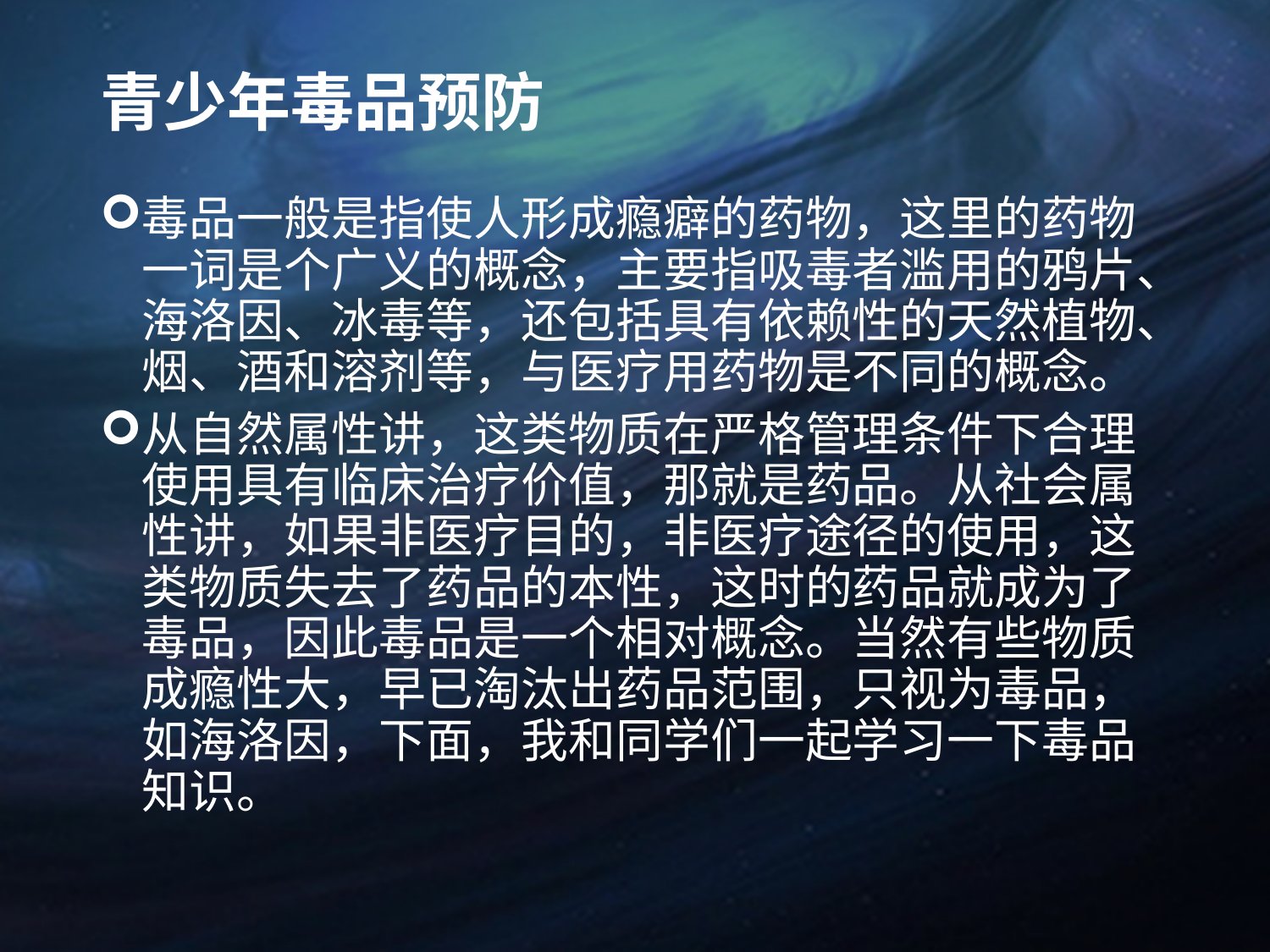

# 青少年毒品预防
毒品一般是指使人形成瘾癖的药物，这里的药物一词是个广义的概念，主要指吸毒者滥用的鸦片、海洛因、冰毒等，还包括具有依赖性的天然植物、烟、酒和溶剂等，与医疗用药物是不同的概念。
从自然属性讲，这类物质在严格管理条件下合理使用具有临床治疗价值，那就是药品。从社会属性讲，如果非医疗目的，非医疗途径的使用，这类物质失去了药品的本性，这时的药品就成为了毒品，因此毒品是一个相对概念。当然有些物质成瘾性大，早已淘汰出药品范围，只视为毒品，如海洛因，下面，我和同学们一起学习一下毒品知识。
4